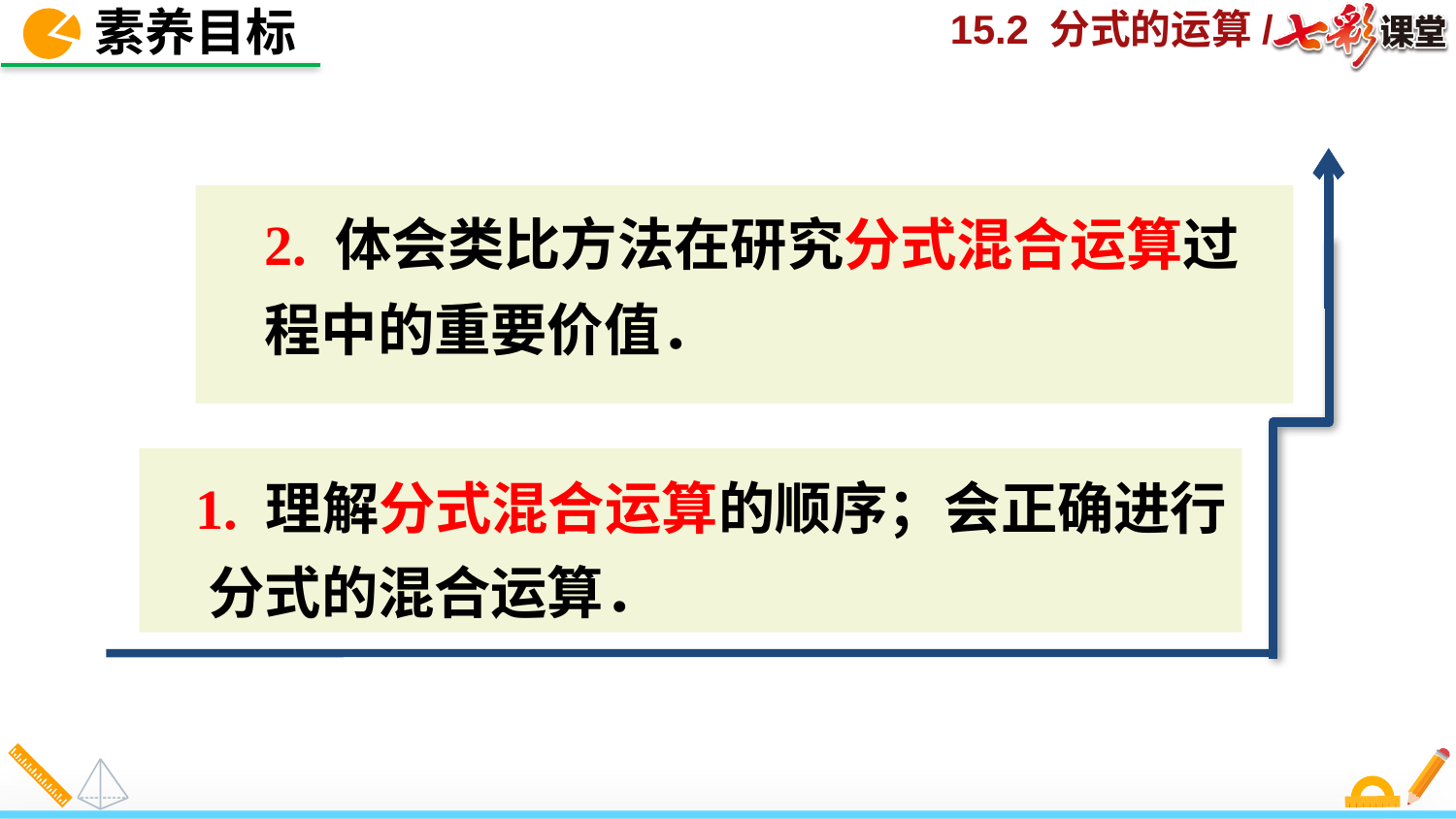

素养目标

2. 体会类比方法在研究分式混合运算过程中的重要价值．
   1. 理解分式混合运算的顺序；会正确进行分式的混合运算．